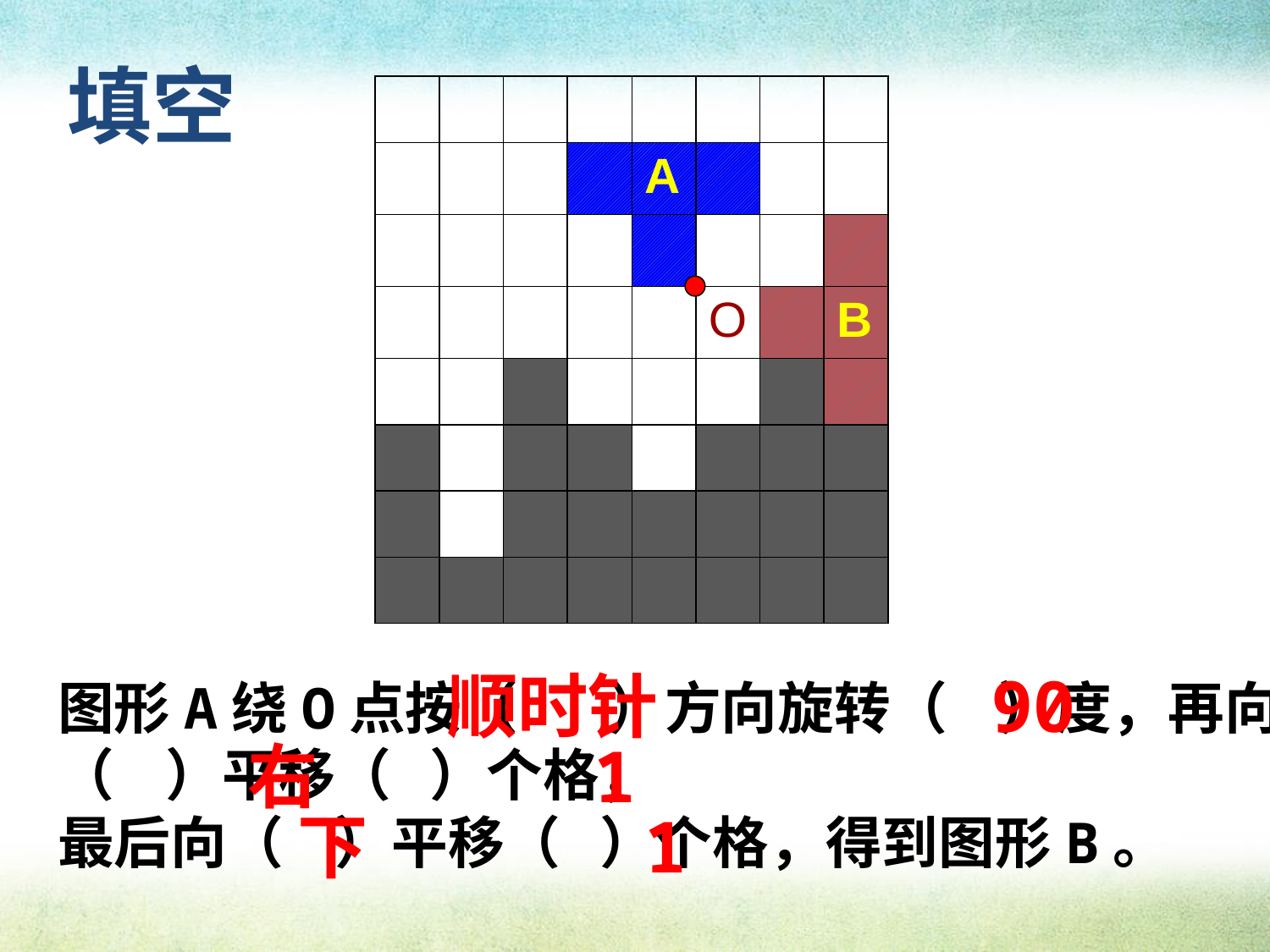

填空
|  |  |  |  |  |  |  |  |
| --- | --- | --- | --- | --- | --- | --- | --- |
|  |  |  |  | A |  |  |  |
|  |  |  |  |  |  |  |  |
|  |  |  |  |  | O |  | B |
|  |  |  |  |  |  |  |  |
|  |  |  |  |  |  |  |  |
|  |  |  |  |  |  |  |  |
|  |  |  |  |  |  |  |  |

顺时针
90
图形A绕O点按（       ）方向旋转（    ）度，再向（    ）平移（   ）个格，
最后向（    ）平移（   ）个格，得到图形B。
右
1
下
1